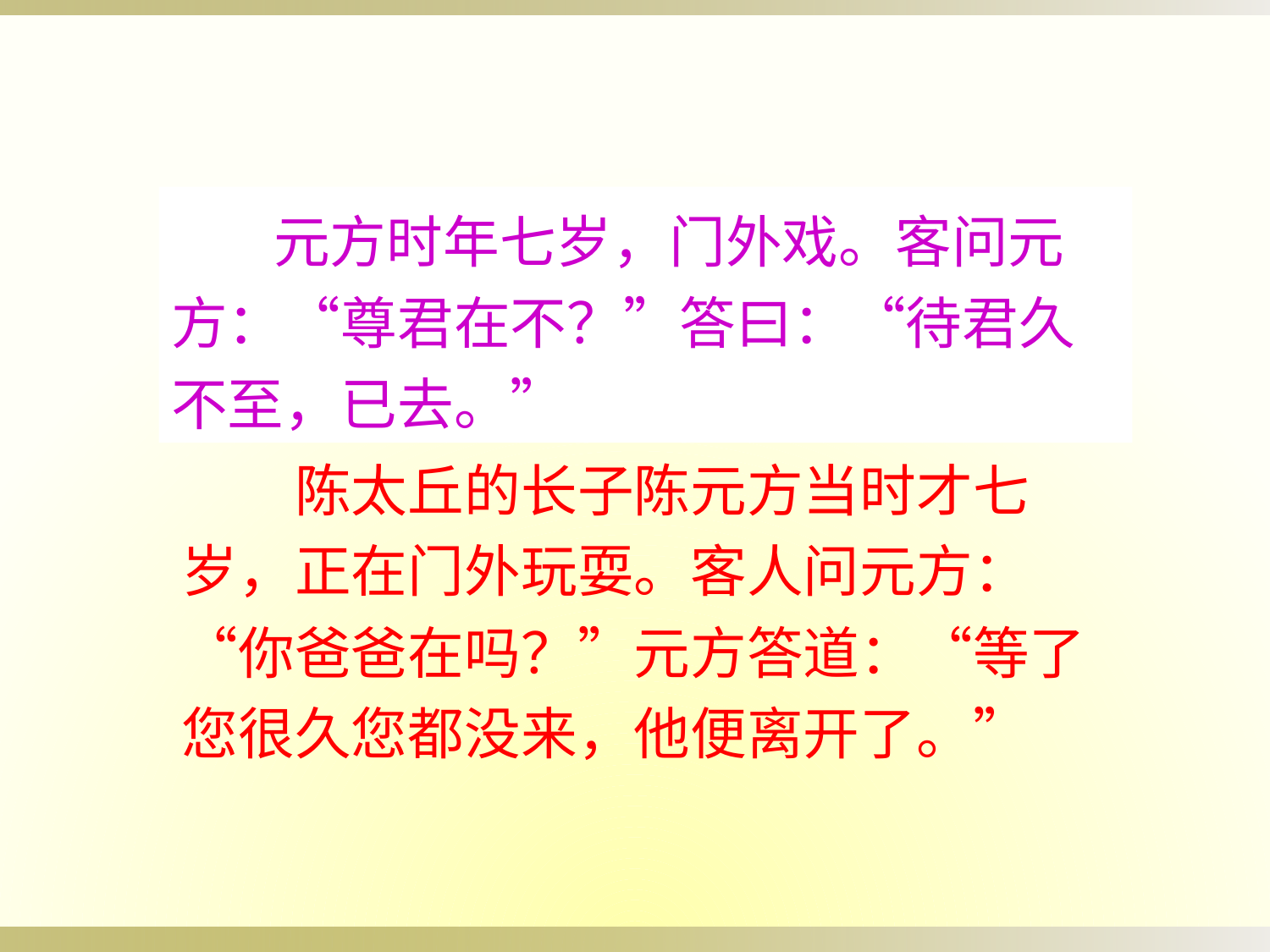

元方时年七岁，门外戏。客问元方：“尊君在不？”答曰：“待君久不至，已去。”
　　陈太丘的长子陈元方当时才七岁，正在门外玩耍。客人问元方：“你爸爸在吗？”元方答道：“等了您很久您都没来，他便离开了。”